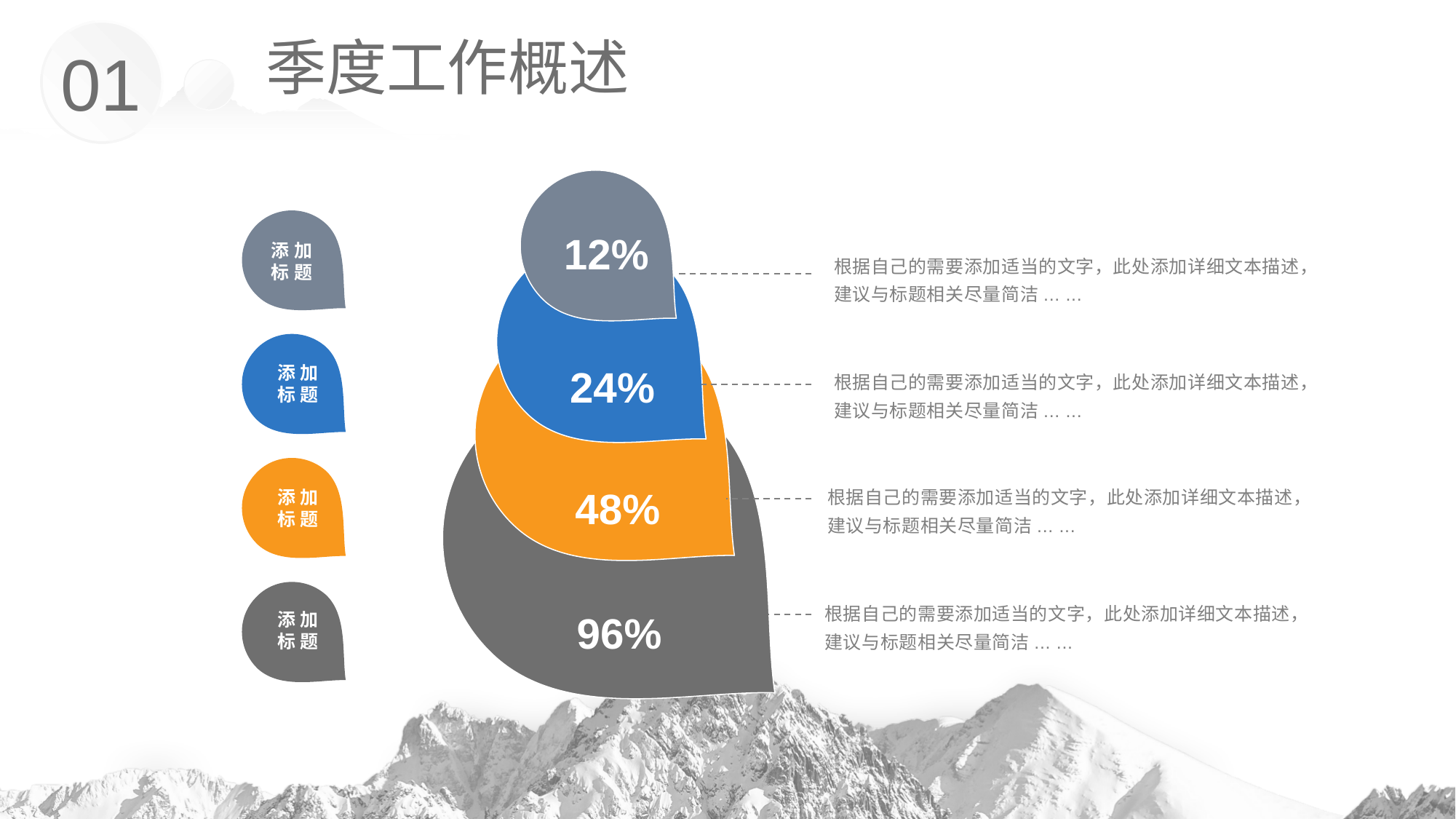

季度工作概述
01

12%

添加
标题

24%
根据自己的需要添加适当的文字，此处添加详细文本描述，建议与标题相关尽量简洁... ...

48%

添加
标题
根据自己的需要添加适当的文字，此处添加详细文本描述，建议与标题相关尽量简洁... ...

96%

添加
标题
根据自己的需要添加适当的文字，此处添加详细文本描述，建议与标题相关尽量简洁... ...

添加
标题
根据自己的需要添加适当的文字，此处添加详细文本描述，建议与标题相关尽量简洁... ...